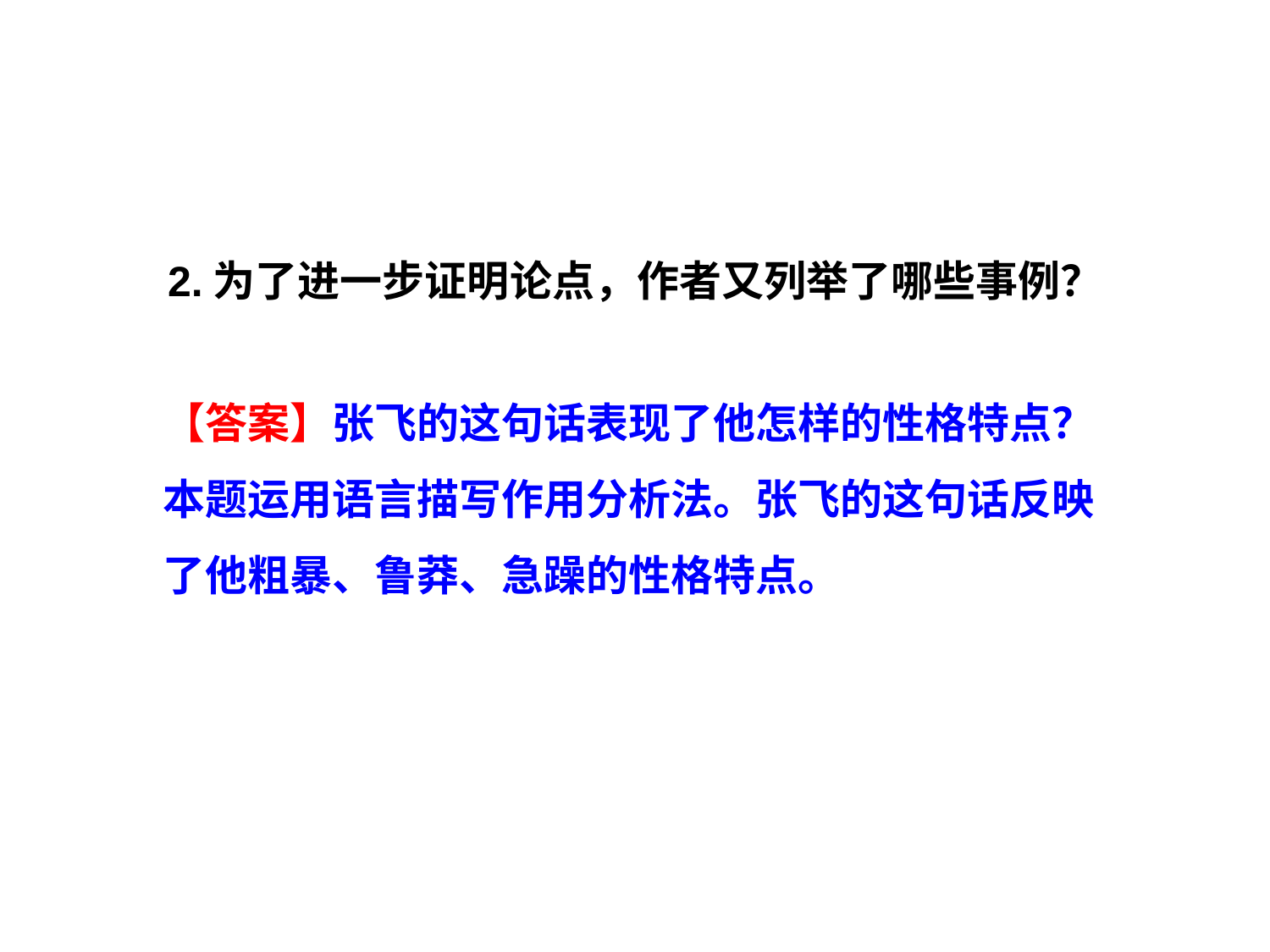

2.为了进一步证明论点，作者又列举了哪些事例？
【答案】张飞的这句话表现了他怎样的性格特点？
本题运用语言描写作用分析法。张飞的这句话反映了他粗暴、鲁莽、急躁的性格特点。